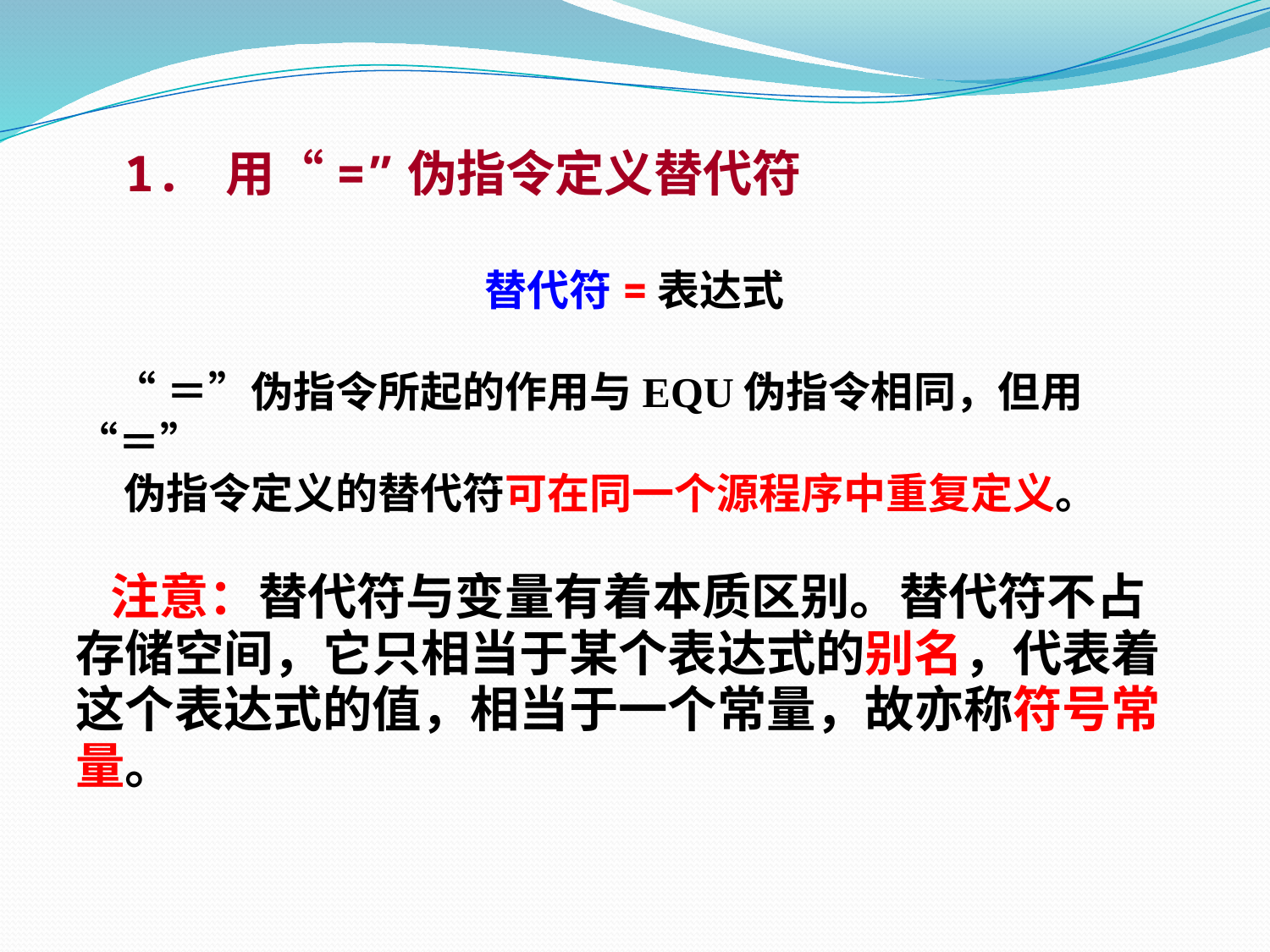

1. 用“=”伪指令定义替代符

替代符=表达式

    “＝”伪指令所起的作用与EQU伪指令相同，但用“＝”
    伪指令定义的替代符可在同一个源程序中重复定义。

  注意：替代符与变量有着本质区别。替代符不占存储空间，它只相当于某个表达式的别名，代表着这个表达式的值，相当于一个常量，故亦称符号常量。